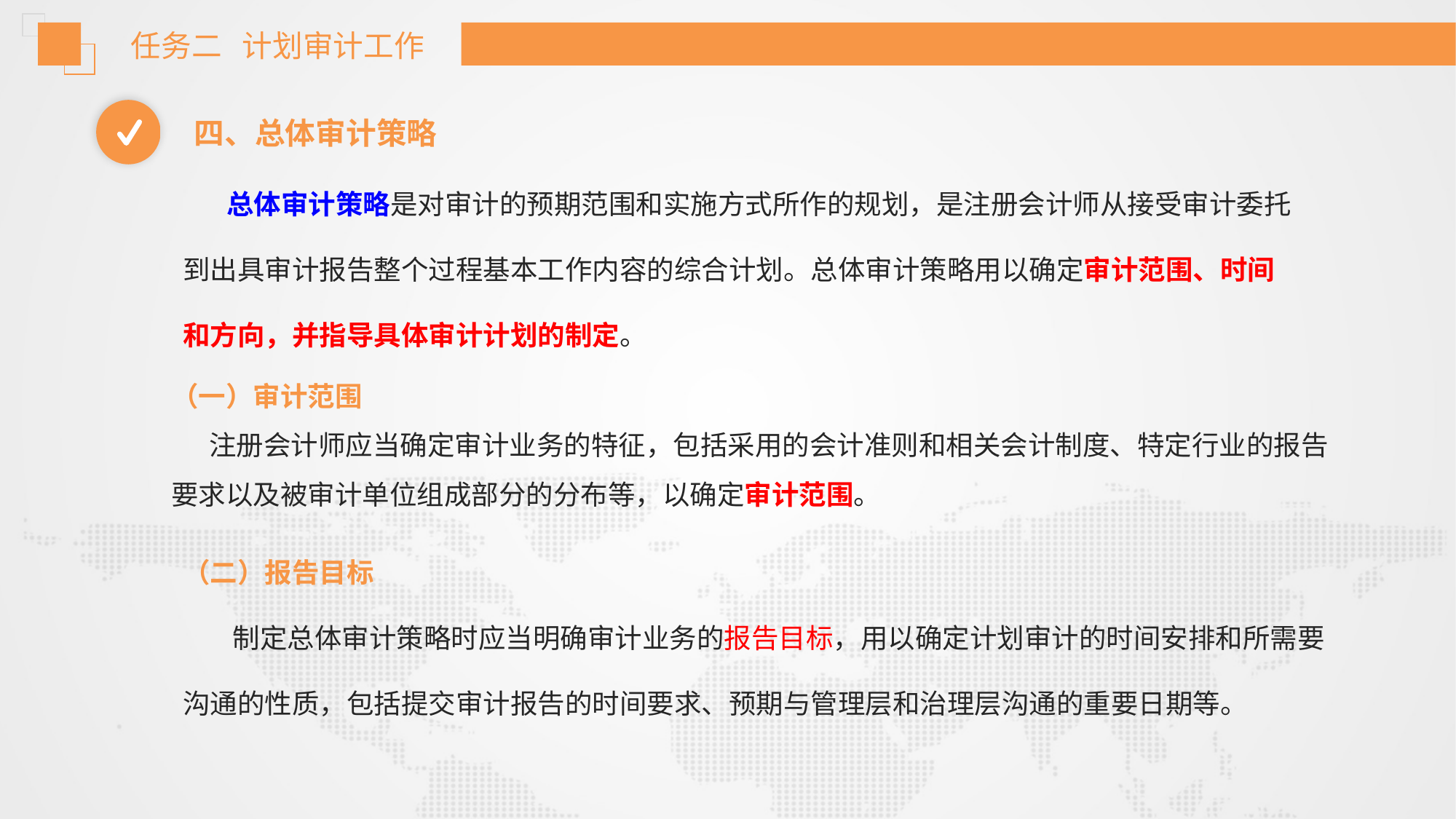

任务二   计划审计工作

四、总体审计策略
      总体审计策略是对审计的预期范围和实施方式所作的规划，是注册会计师从接受审计委托到出具审计报告整个过程基本工作内容的综合计划。总体审计策略用以确定审计范围、时间和方向，并指导具体审计计划的制定。
（一）审计范围
     注册会计师应当确定审计业务的特征，包括采用的会计准则和相关会计制度、特定行业的报告要求以及被审计单位组成部分的分布等，以确定审计范围。
（二）报告目标
       制定总体审计策略时应当明确审计业务的报告目标，用以确定计划审计的时间安排和所需要沟通的性质，包括提交审计报告的时间要求、预期与管理层和治理层沟通的重要日期等。